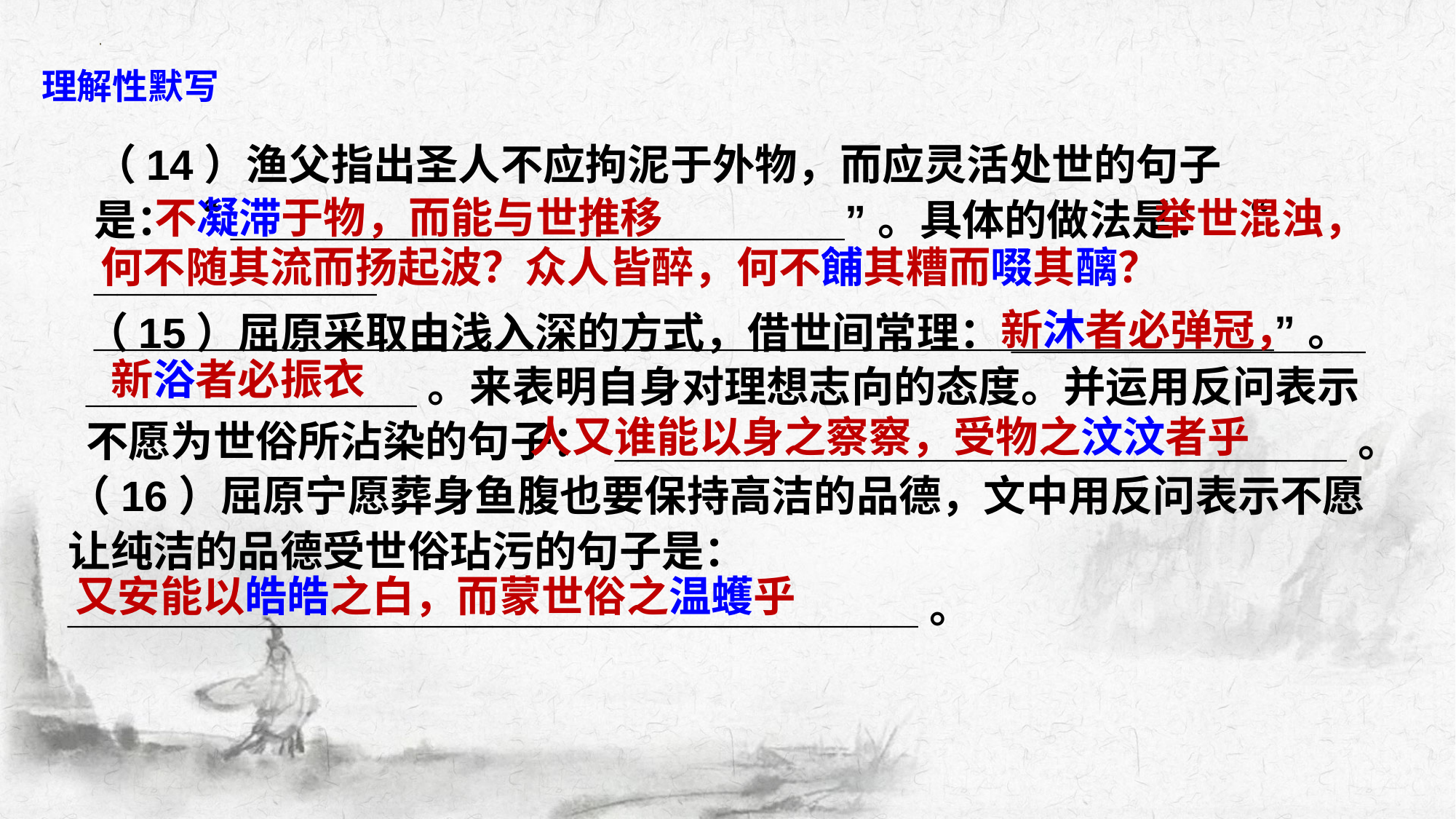

理解性默写
（14）渔父指出圣人不应拘泥于外物，而应灵活处世的句子是：“__________________________”。具体的做法是： “ ____________ __________________________________________________”。
政论文
不凝滞于物，而能与世推移
举世混浊，
何不随其流而扬起波？众人皆醉，何不餔其糟而啜其醨？
（15）屈原采取由浅入深的方式，借世间常理：_______________ ______________。来表明自身对理想志向的态度。并运用反问表示不愿为世俗所沾染的句子： _______________________________。
新沐者必弹冠，
新浴者必振衣
人又谁能以身之察察，受物之汶汶者乎
（16）屈原宁愿葬身鱼腹也要保持高洁的品德，文中用反问表示不愿让纯洁的品德受世俗玷污的句子是： ____________________________________。
又安能以皓皓之白，而蒙世俗之温蠖乎